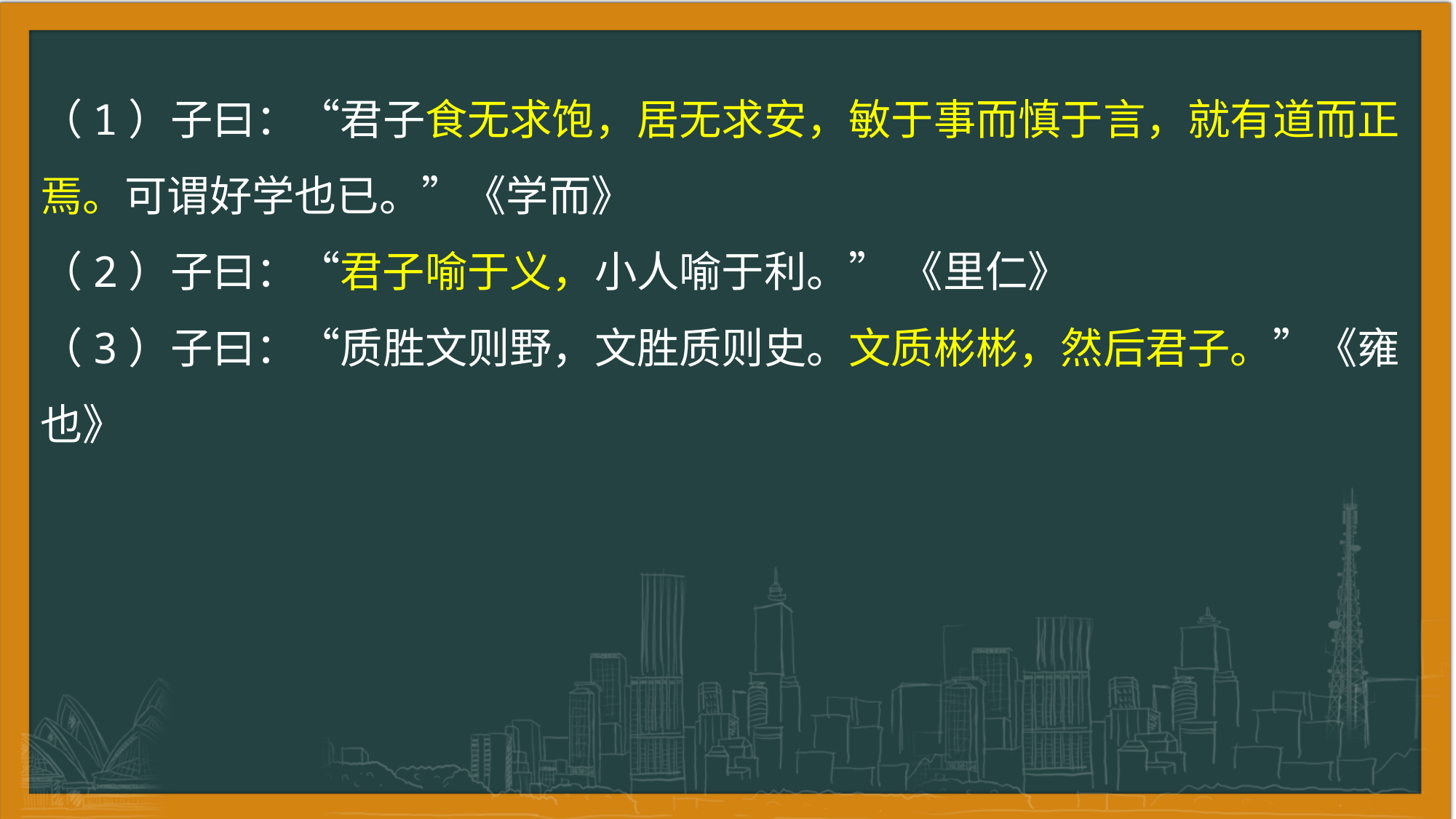

（1）子曰：“君子食无求饱，居无求安，敏于事而慎于言，就有道而正焉。可谓好学也已。”《学而》
（2）子曰：“君子喻于义，小人喻于利。” 《里仁》
（3）子曰：“质胜文则野，文胜质则史。文质彬彬，然后君子。”《雍也》